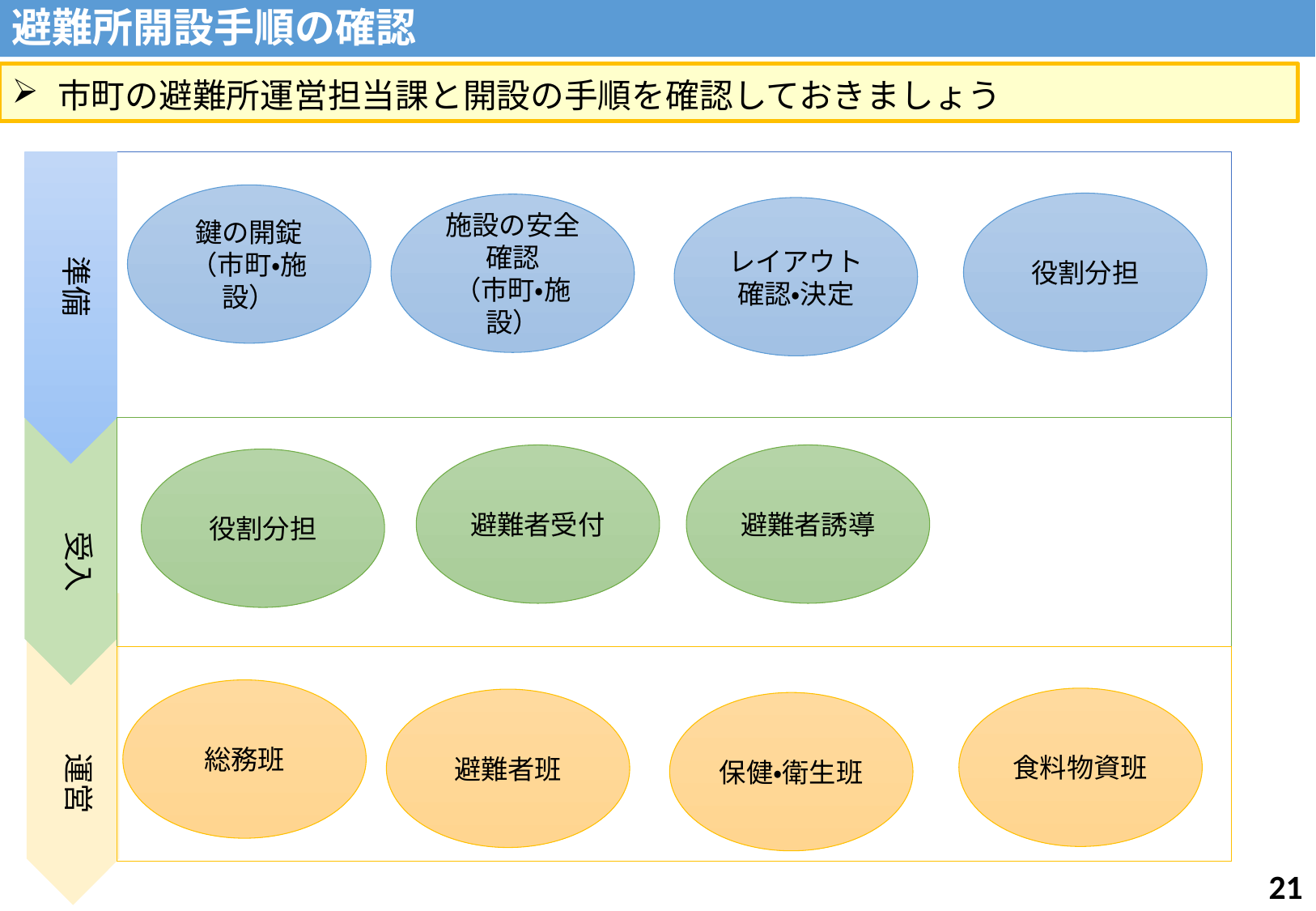

避難所開設手順の確認
市町の避難所運営担当課と開設の手順を確認しておきましょう

鍵の開錠
（市町・施設）
役割分担
施設の安全
確認
（市町・施設）
レイアウト
確認・決定
準備

避難者誘導
避難者受付
役割分担

受入

総務班
食料物資班
避難者班
保健・衛生班

運営
21